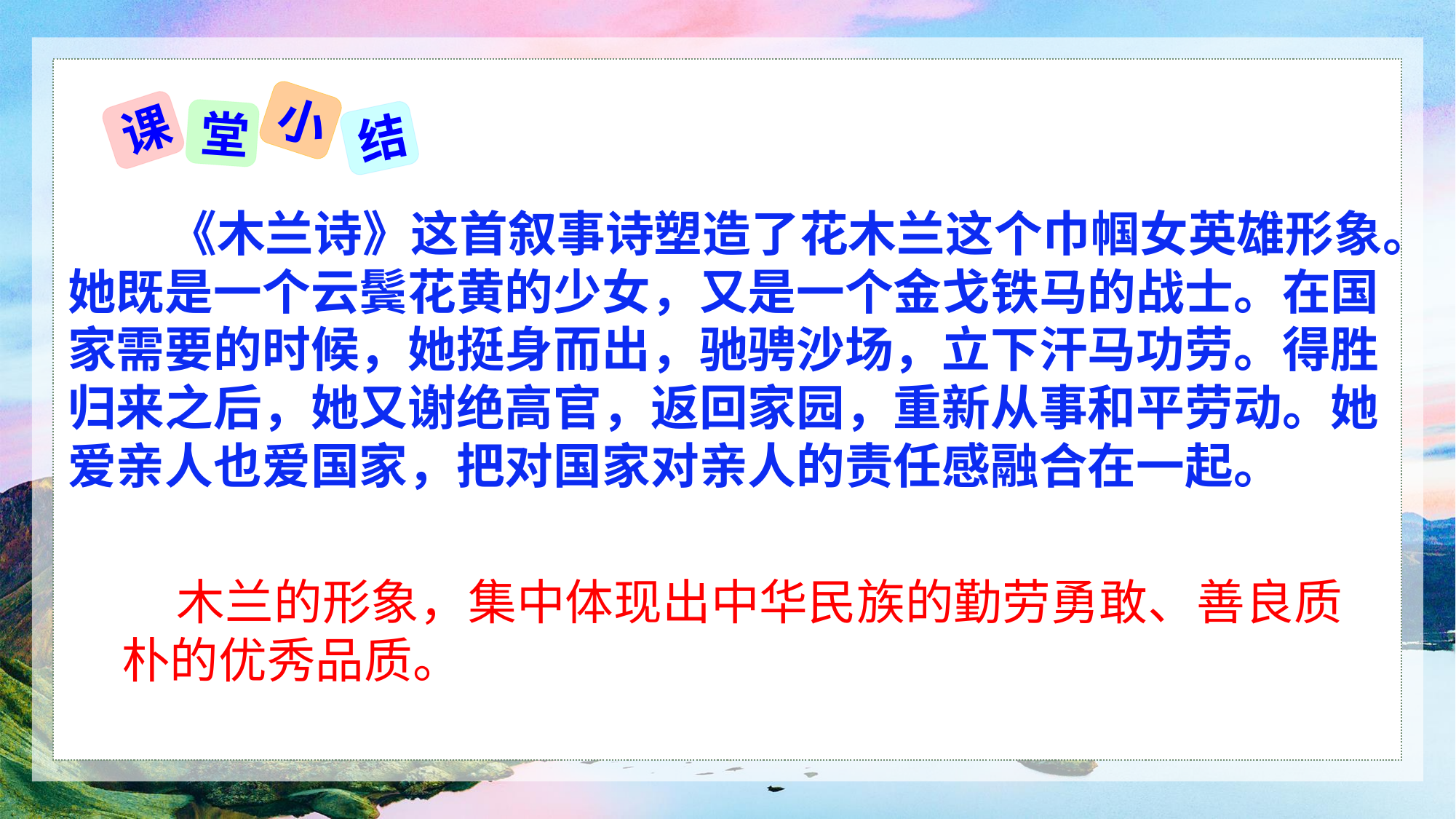

小
课
堂
结
        《木兰诗》这首叙事诗塑造了花木兰这个巾帼女英雄形象。她既是一个云鬓花黄的少女，又是一个金戈铁马的战士。在国家需要的时候，她挺身而出，驰骋沙场，立下汗马功劳。得胜归来之后，她又谢绝高官，返回家园，重新从事和平劳动。她爱亲人也爱国家，把对国家对亲人的责任感融合在一起。

    木兰的形象，集中体现出中华民族的勤劳勇敢、善良质朴的优秀品质。